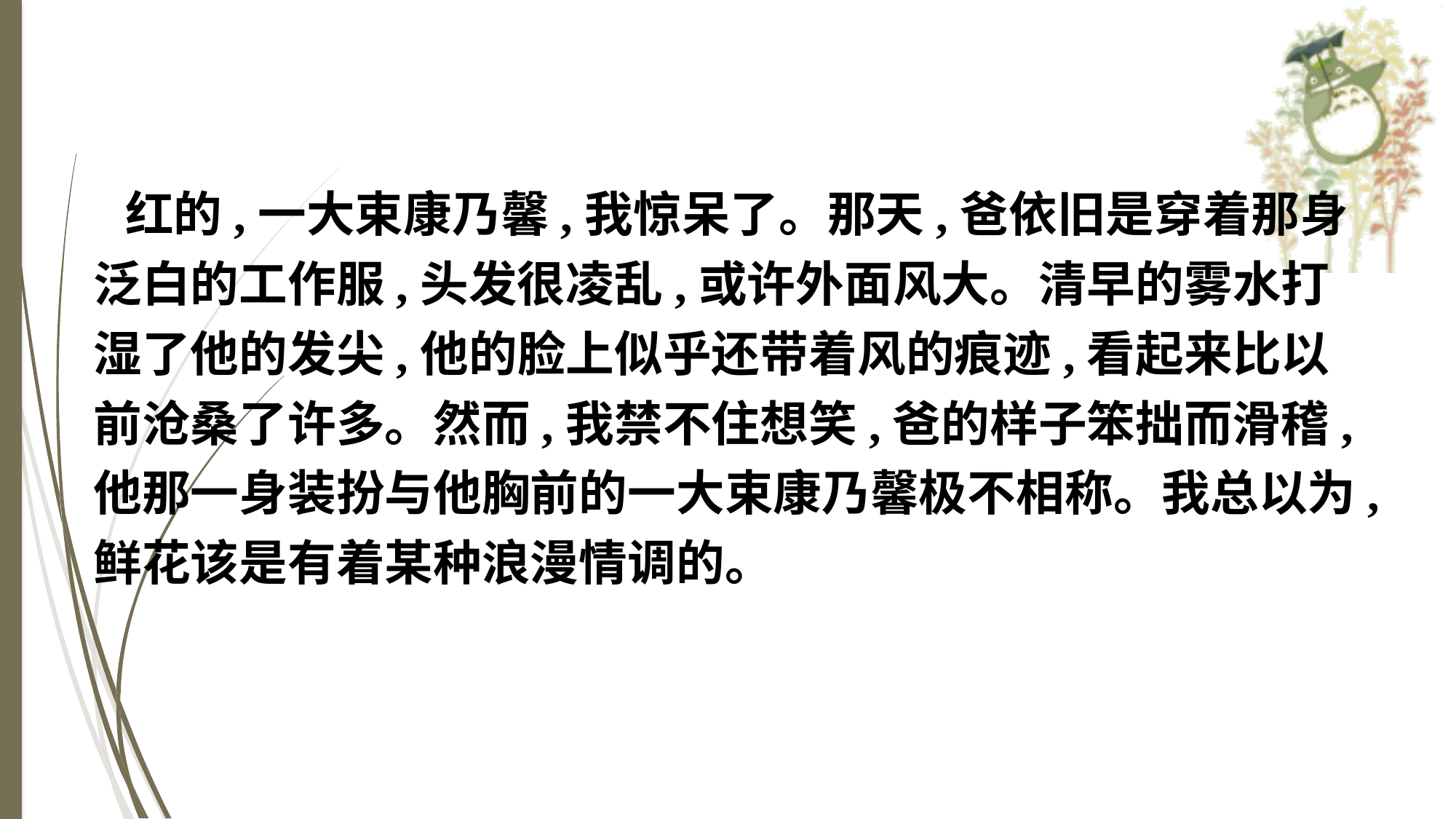

红的,一大束康乃馨,我惊呆了。那天,爸依旧是穿着那身泛白的工作服,头发很凌乱,或许外面风大。清早的雾水打湿了他的发尖,他的脸上似乎还带着风的痕迹,看起来比以前沧桑了许多。然而,我禁不住想笑,爸的样子笨拙而滑稽,他那一身装扮与他胸前的一大束康乃馨极不相称。我总以为,鲜花该是有着某种浪漫情调的。